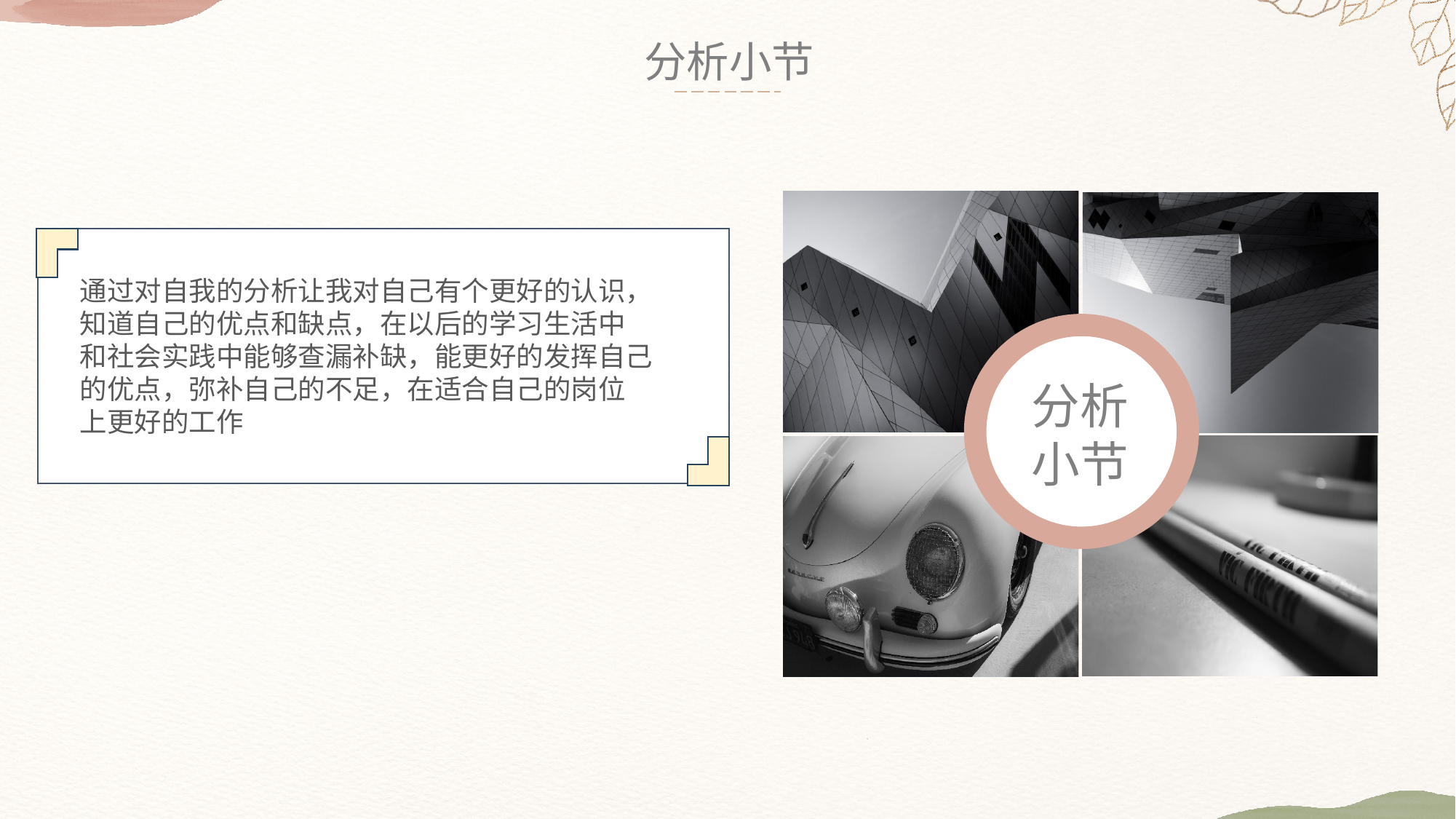

分析小节

    通过对自我的分析让我对自己有个更好的认识，
    知道自己的优点和缺点，在以后的学习生活中
    和社会实践中能够查漏补缺，能更好的发挥自己
    的优点，弥补自己的不足，在适合自己的岗位
    上更好的工作

分析
小节